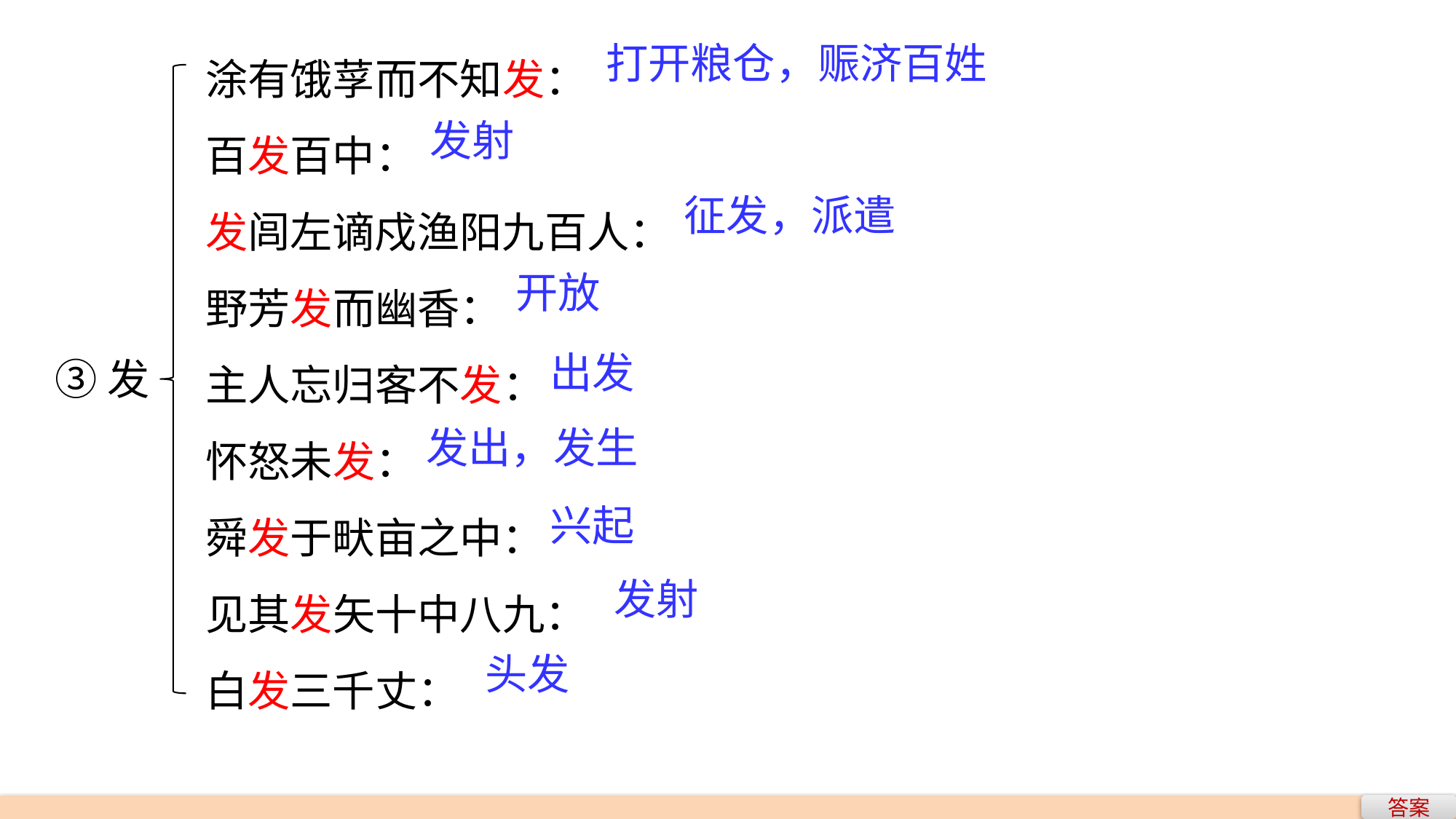

涂有饿莩而不知发：
百发百中：
发闾左谪戍渔阳九百人：
野芳发而幽香：
主人忘归客不发：
怀怒未发：
舜发于畎亩之中：
见其发矢十中八九：
白发三千丈：
打开粮仓，赈济百姓

发射
征发，派遣
开放
出发
③发
发出，发生
兴起
发射
头发
答案